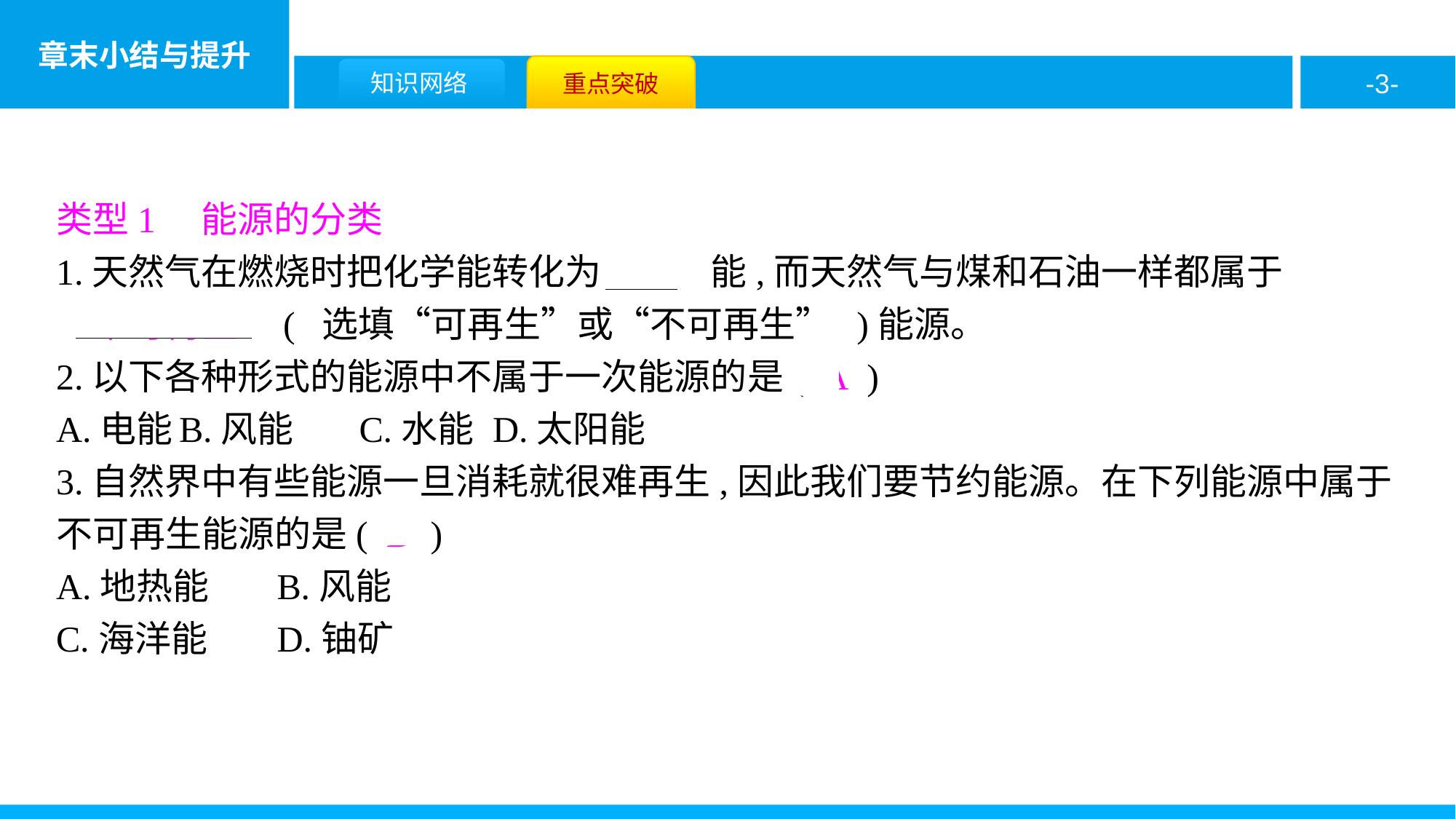

类型1　能源的分类
1.天然气在燃烧时把化学能转化为　内　能,而天然气与煤和石油一样都属于
　不可再生　(  选填“可再生”或“不可再生”  )能源。
2.以下各种形式的能源中不属于一次能源的是(  A  )
A.电能	B.风能	C.水能	D.太阳能
3.自然界中有些能源一旦消耗就很难再生,因此我们要节约能源。在下列能源中属于不可再生能源的是(  D  )
A.地热能	B.风能
C.海洋能	D.铀矿